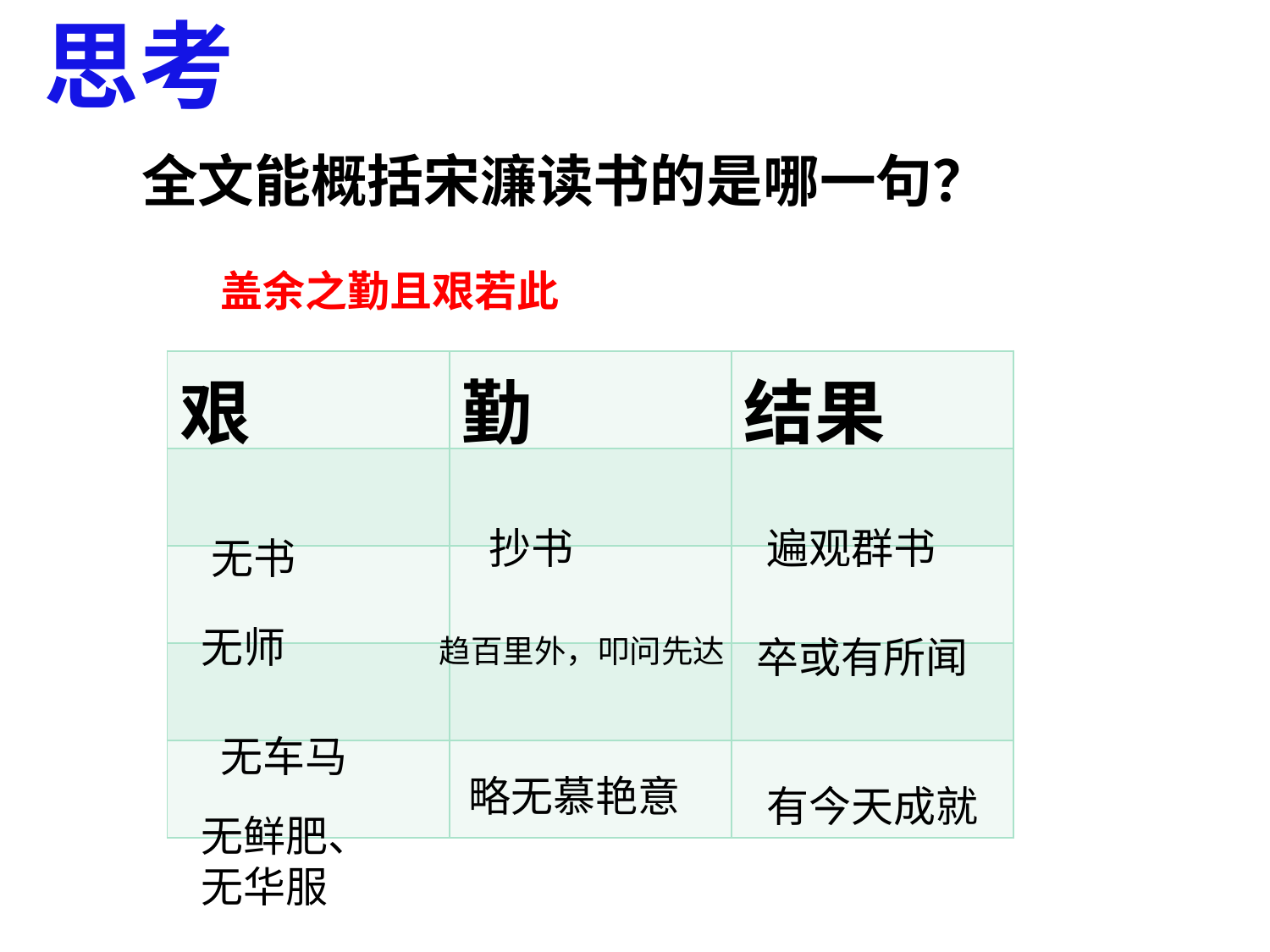

思考
全文能概括宋濂读书的是哪一句？
盖余之勤且艰若此
| 艰 | 勤 | 结果 |
| --- | --- | --- |
|  |  |  |
|  |  |  |
|  |  |  |
|  |  |  |
抄书
遍观群书
无书
无师
趋百里外，叩问先达
卒或有所闻
无车马
略无慕艳意
有今天成就
无鲜肥、无华服